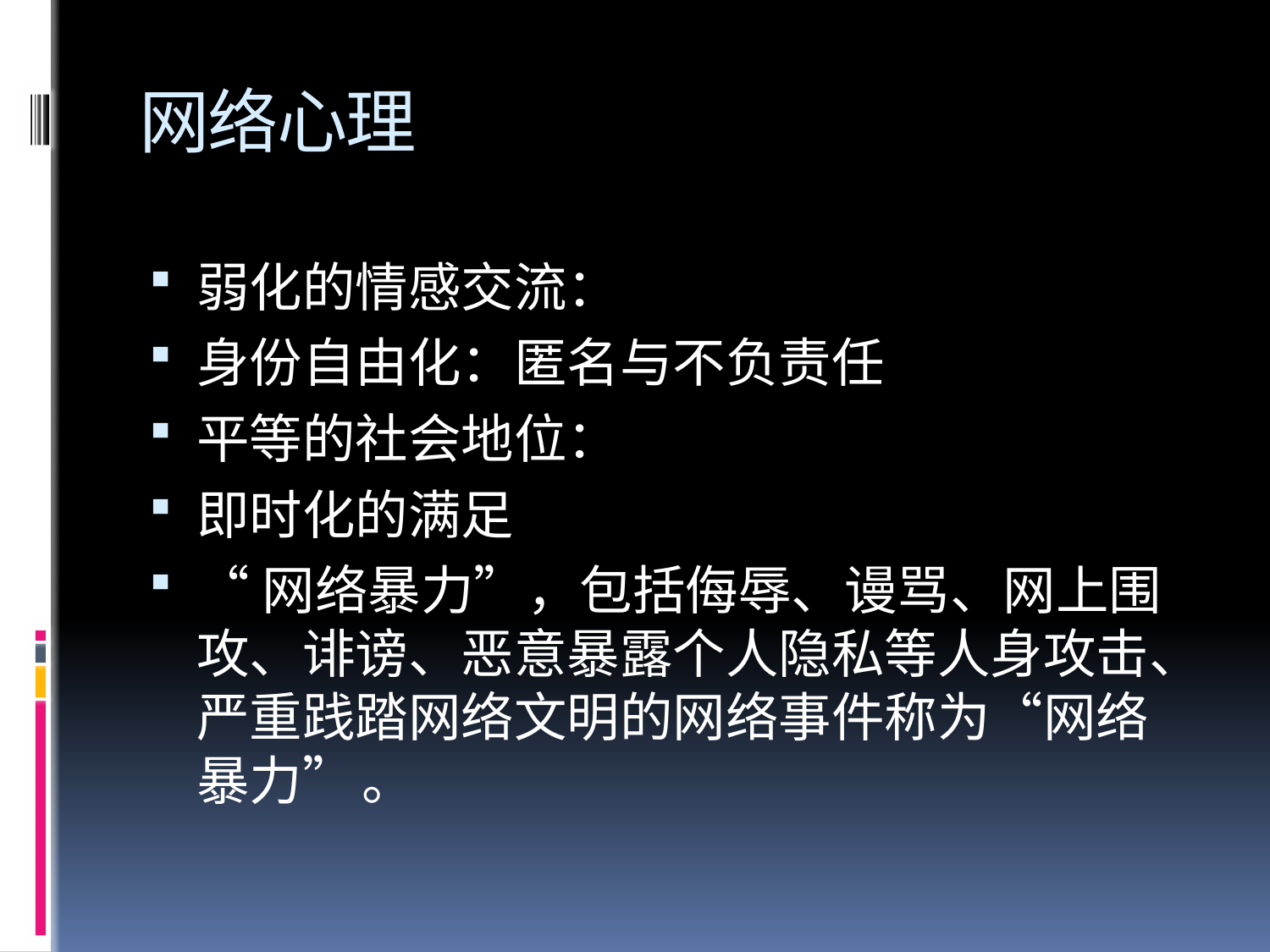

# 网络心理
弱化的情感交流：
身份自由化：匿名与不负责任
平等的社会地位：
即时化的满足
“网络暴力”，包括侮辱、谩骂、网上围攻、诽谤、恶意暴露个人隐私等人身攻击、严重践踏网络文明的网络事件称为“网络暴力” 。